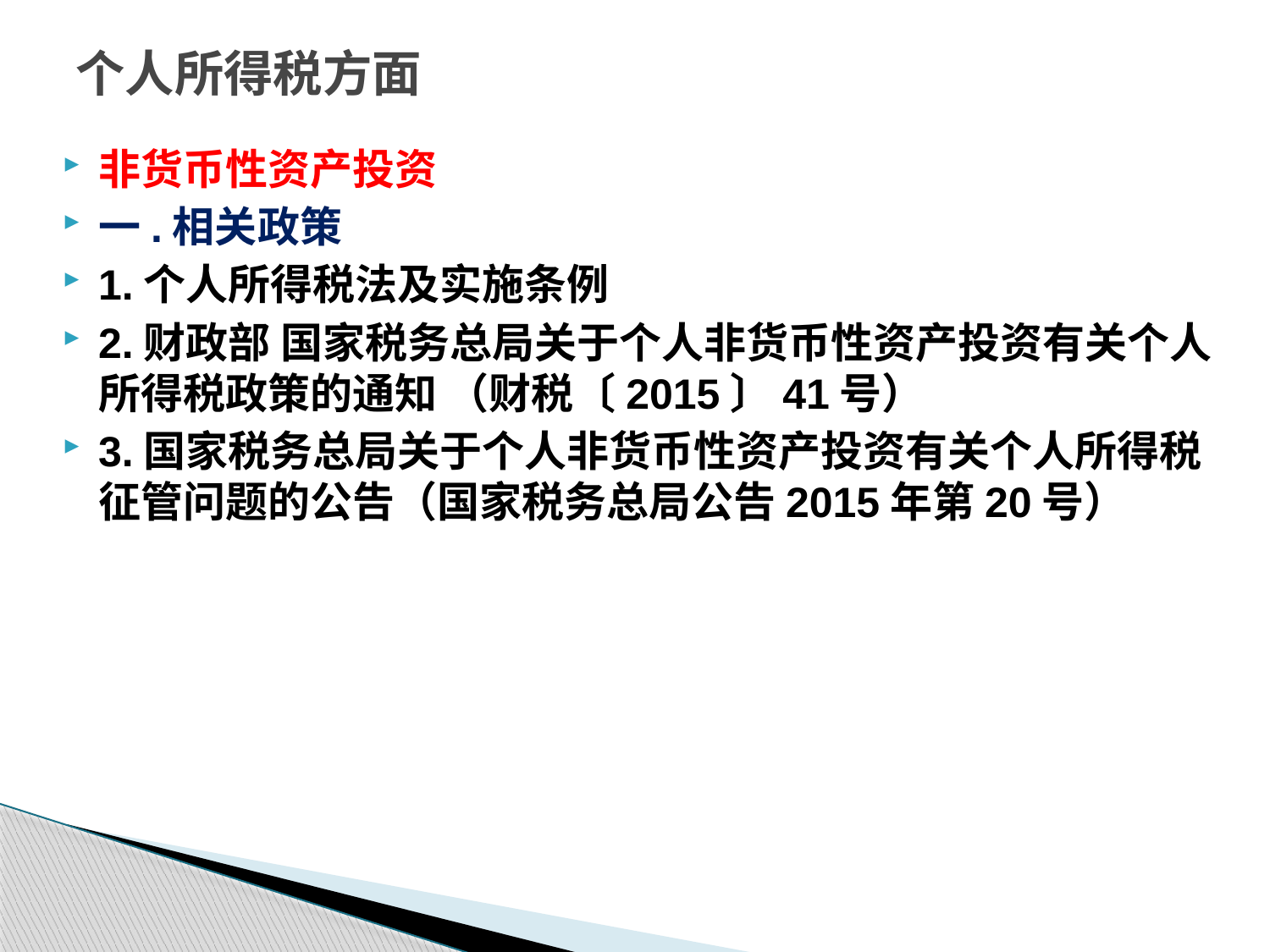

# 个人所得税方面
非货币性资产投资
一.相关政策
1.个人所得税法及实施条例
2.财政部 国家税务总局关于个人非货币性资产投资有关个人所得税政策的通知 （财税〔2015〕41号）
3.国家税务总局关于个人非货币性资产投资有关个人所得税征管问题的公告（国家税务总局公告2015年第20号）